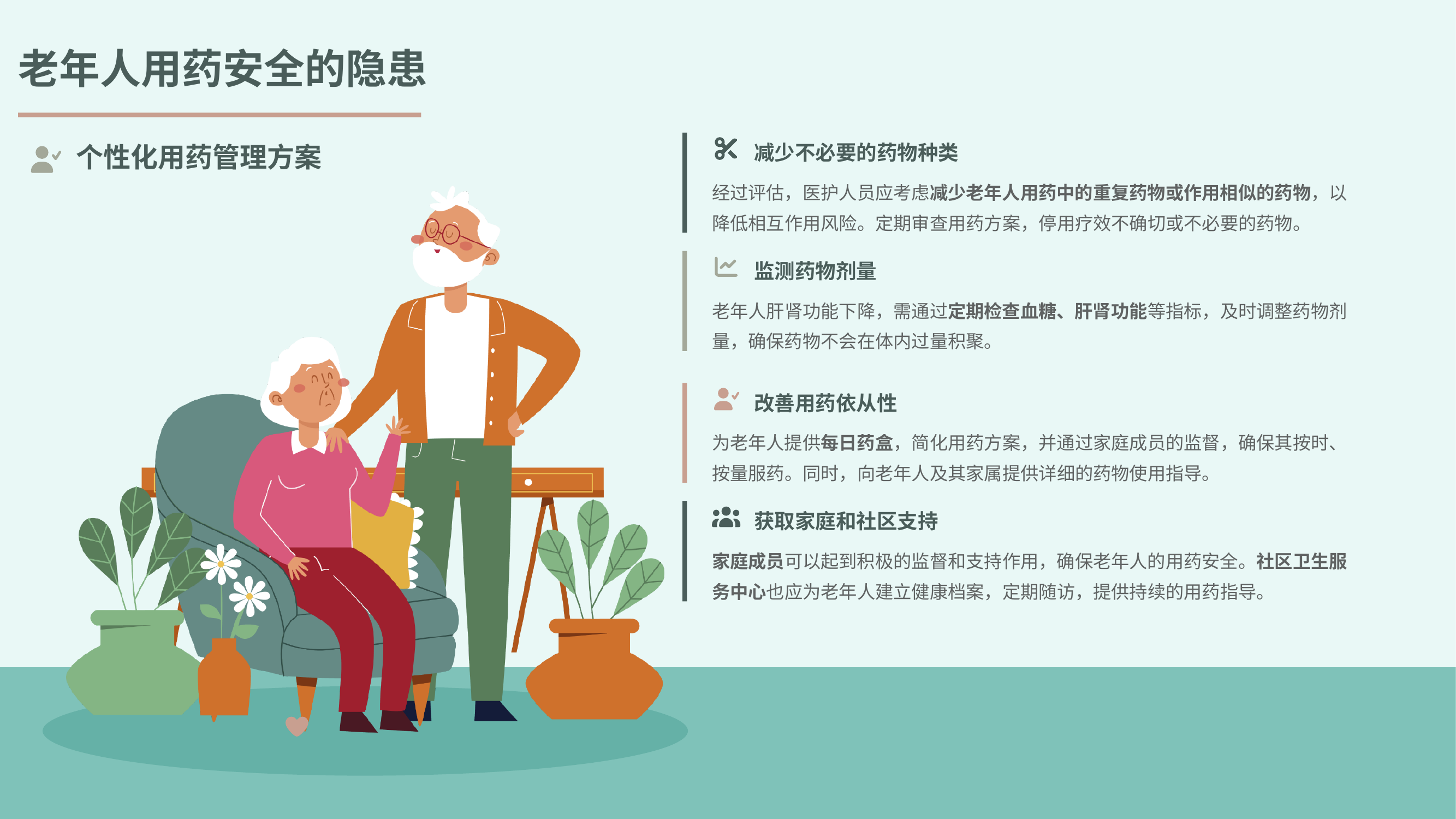

老年人用药安全的隐患

减少不必要的药物种类

个性化用药管理方案

经过评估，医护人员应考虑减少老年人用药中的重复药物或作用相似的药物，以降低相互作用风险。定期审查用药方案，停用疗效不确切或不必要的药物。

监测药物剂量

老年人肝肾功能下降，需通过定期检查血糖、肝肾功能等指标，及时调整药物剂量，确保药物不会在体内过量积聚。

改善用药依从性

为老年人提供每日药盒，简化用药方案，并通过家庭成员的监督，确保其按时、按量服药。同时，向老年人及其家属提供详细的药物使用指导。

获取家庭和社区支持

家庭成员可以起到积极的监督和支持作用，确保老年人的用药安全。社区卫生服务中心也应为老年人建立健康档案，定期随访，提供持续的用药指导。